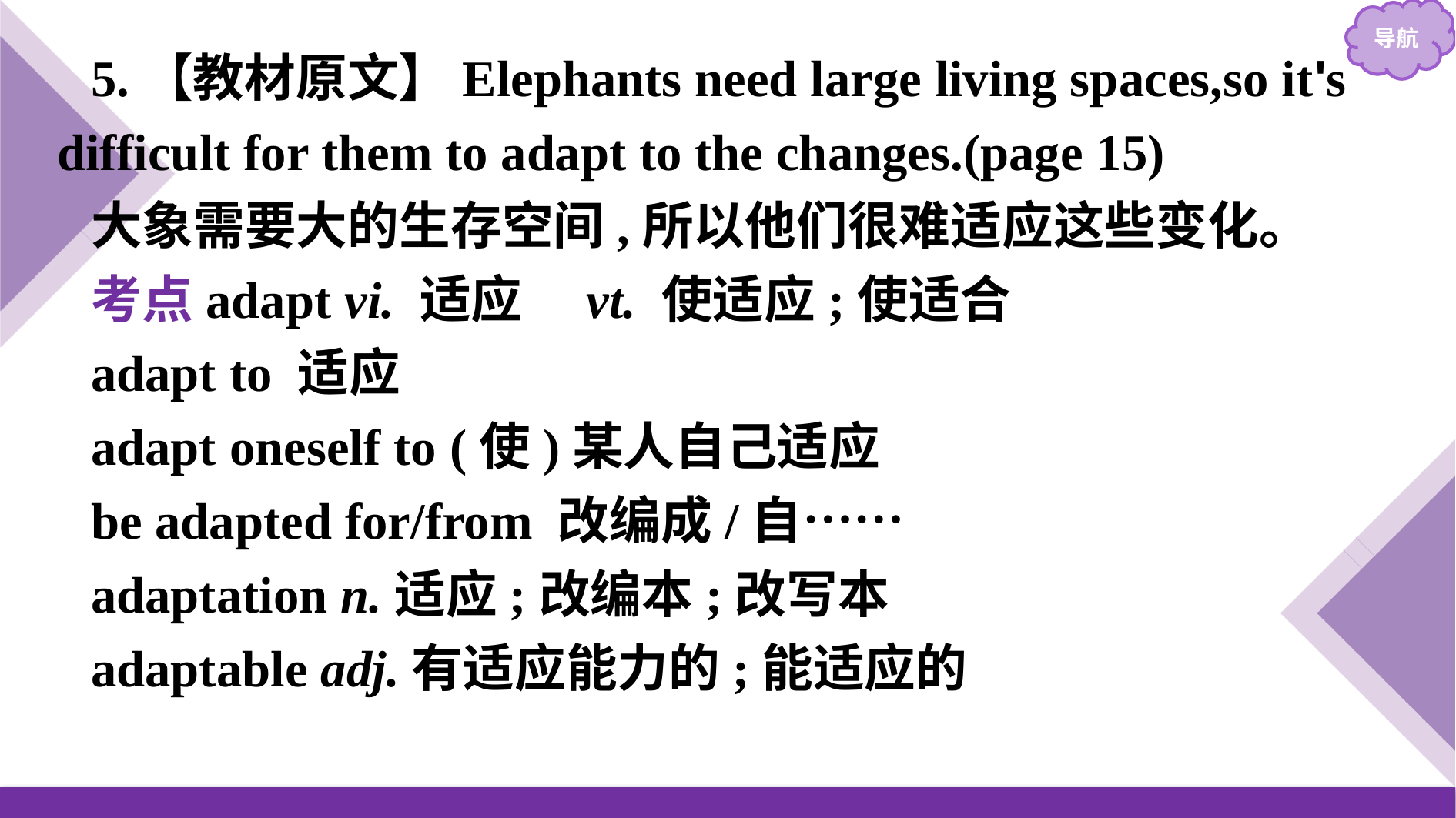

5.【教材原文】Elephants need large living spaces,so it's difficult for them to adapt to the changes.(page 15)
大象需要大的生存空间,所以他们很难适应这些变化。
考点adapt vi. 适应　vt. 使适应;使适合
adapt to 适应
adapt oneself to (使)某人自己适应
be adapted for/from 改编成/自……
adaptation n.适应;改编本;改写本
adaptable adj.有适应能力的;能适应的